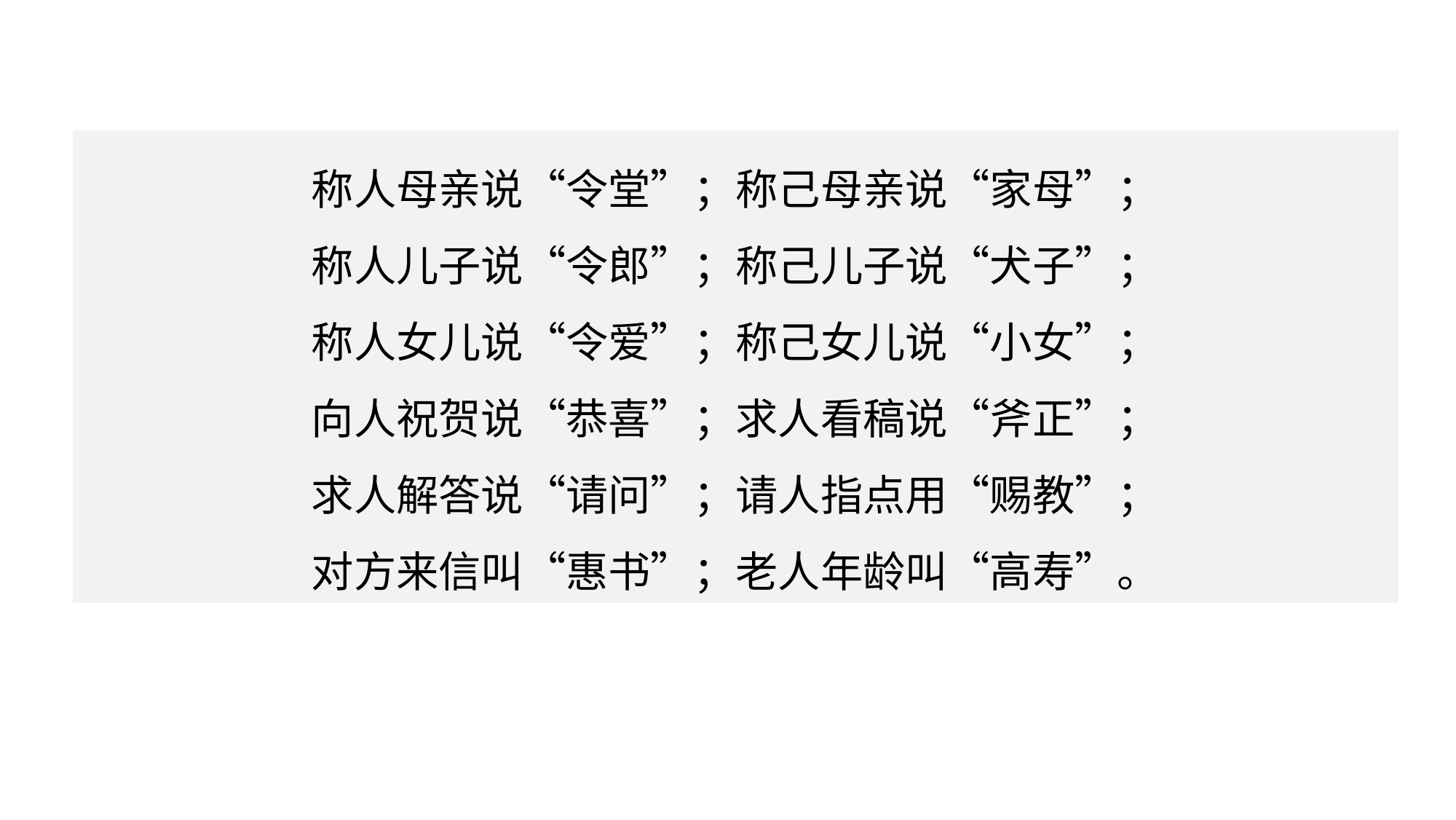

称人母亲说“令堂”；称己母亲说“家母”；
称人儿子说“令郎”；称己儿子说“犬子”；
称人女儿说“令爱”；称己女儿说“小女”；
向人祝贺说“恭喜”；求人看稿说“斧正”；
求人解答说“请问”；请人指点用“赐教”；
对方来信叫“惠书”；老人年龄叫“高寿”。